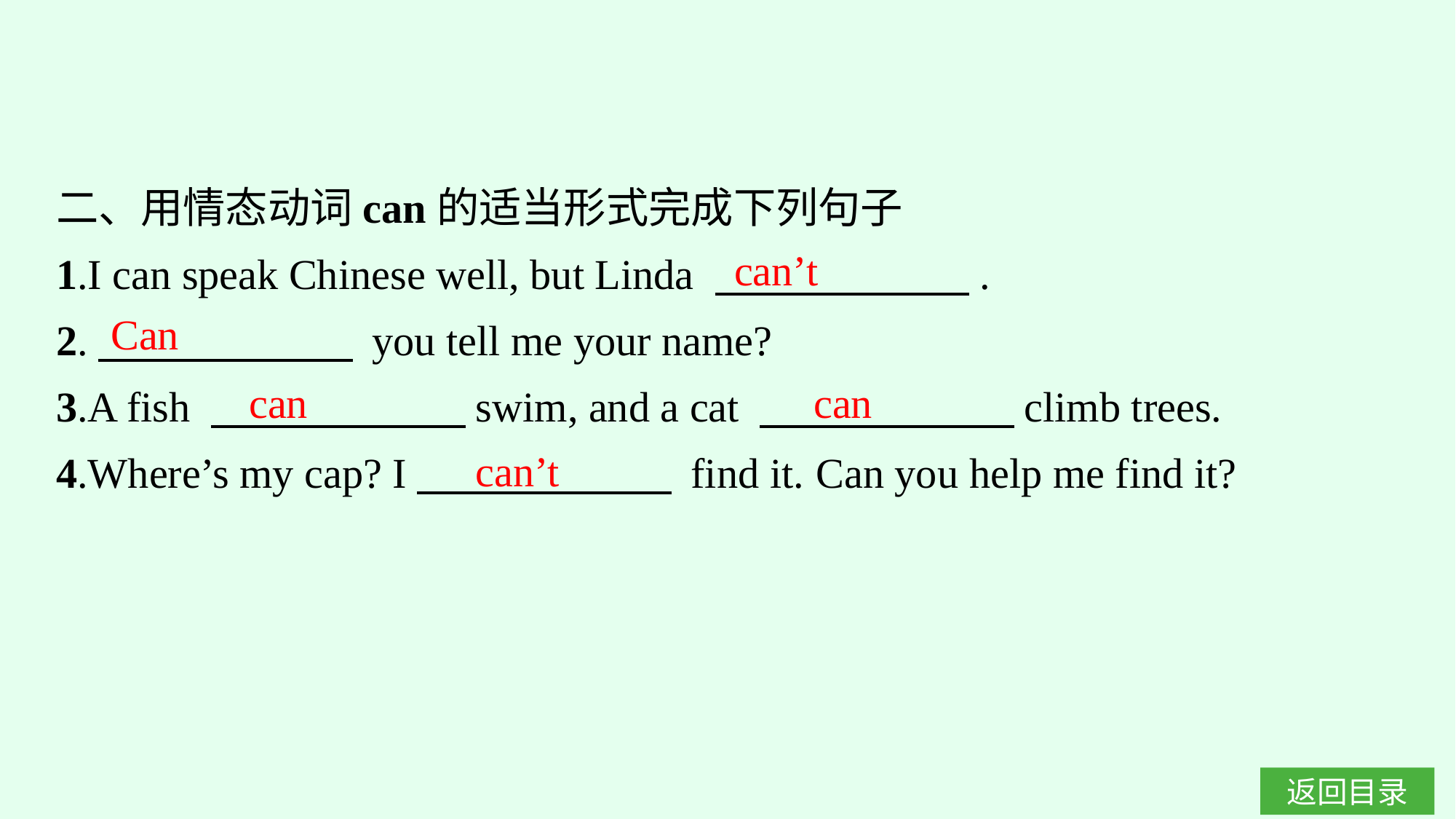

二、用情态动词can的适当形式完成下列句子
1.I can speak Chinese well, but Linda 　　　　　　.
2.　　　　　　 you tell me your name?
3.A fish 　　　　　　swim, and a cat 　　　　　　climb trees.
4.Where’s my cap? I　　　　　　 find it. Can you help me find it?
can’t
Can
can
can
can’t